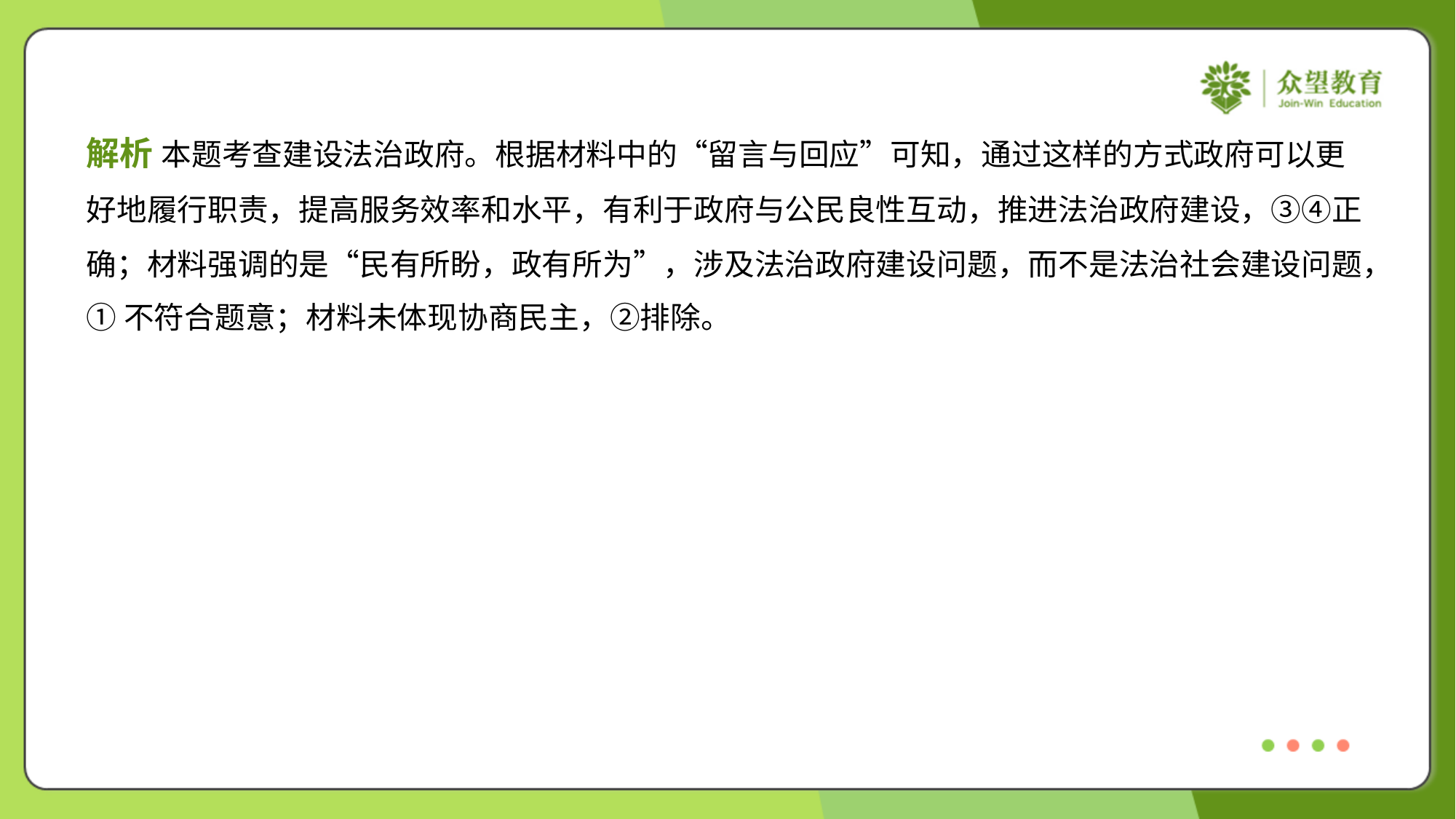

解析 本题考查建设法治政府。根据材料中的“留言与回应”可知，通过这样的方式政府可以更
好地履行职责，提高服务效率和水平，有利于政府与公民良性互动，推进法治政府建设，③④正
确；材料强调的是“民有所盼，政有所为”，涉及法治政府建设问题，而不是法治社会建设问题，
①不符合题意；材料未体现协商民主，②排除。